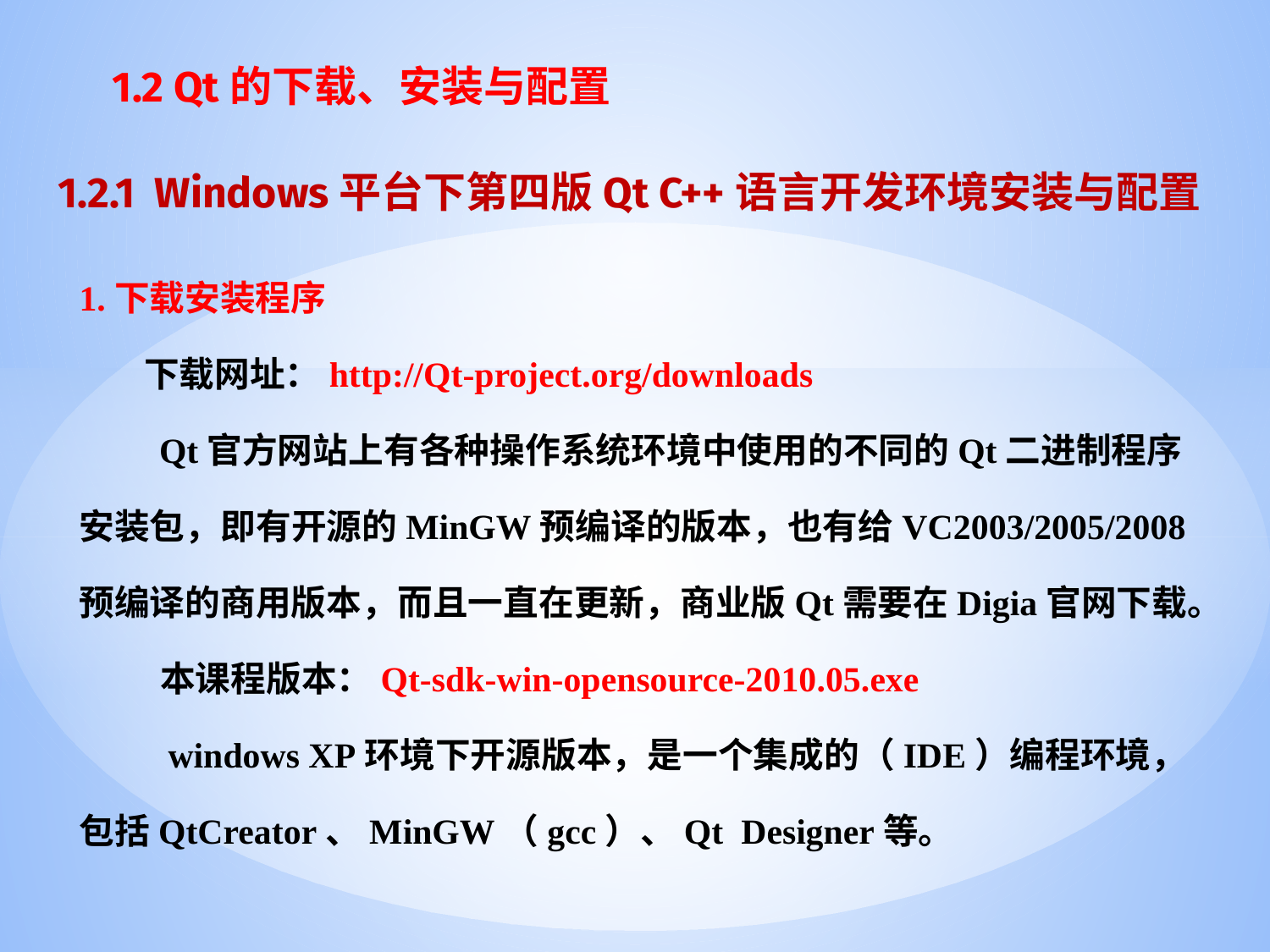

# 1.2 Qt的下载、安装与配置
1.2.1  Windows平台下第四版Qt C++语言开发环境安装与配置
1.下载安装程序
       下载网址：http://Qt-project.org/downloads
         Qt官方网站上有各种操作系统环境中使用的不同的Qt二进制程序安装包，即有开源的MinGW预编译的版本，也有给VC2003/2005/2008预编译的商用版本，而且一直在更新，商业版Qt需要在Digia官网下载。
         本课程版本：Qt-sdk-win-opensource-2010.05.exe
          windows XP环境下开源版本，是一个集成的（IDE）编程环境，包括QtCreator、MinGW（gcc）、Qt  Designer等。